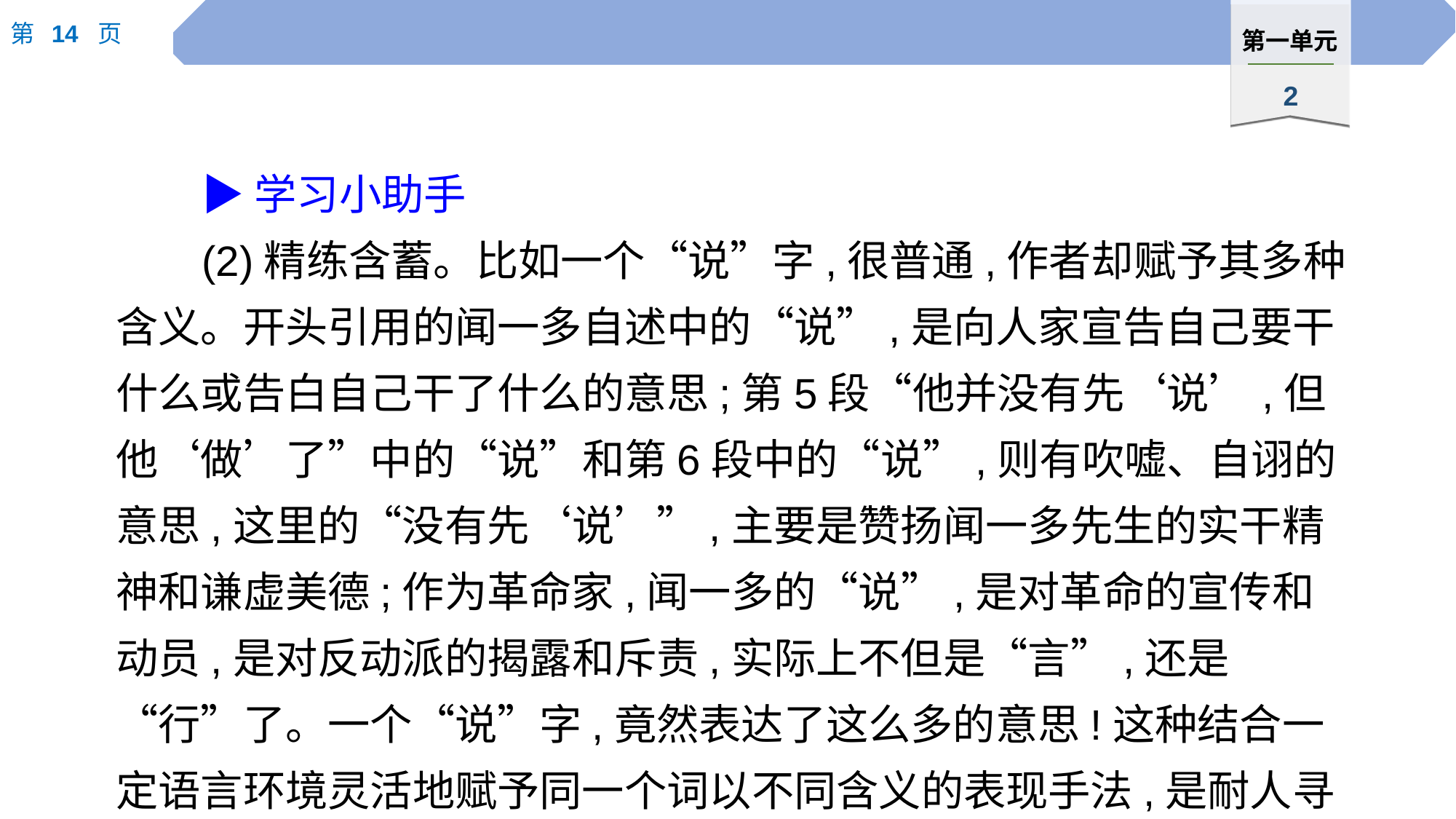

▶学习小助手
(2)精练含蓄。比如一个“说”字,很普通,作者却赋予其多种含义。开头引用的闻一多自述中的“说”,是向人家宣告自己要干什么或告白自己干了什么的意思;第5段“他并没有先‘说’,但他‘做’了”中的“说”和第6段中的“说”,则有吹嘘、自诩的意思,这里的“没有先‘说’”,主要是赞扬闻一多先生的实干精神和谦虚美德;作为革命家,闻一多的“说”,是对革命的宣传和动员,是对反动派的揭露和斥责,实际上不但是“言”,还是“行”了。一个“说”字,竟然表达了这么多的意思!这种结合一定语言环境灵活地赋予同一个词以不同含义的表现手法,是耐人寻味的。